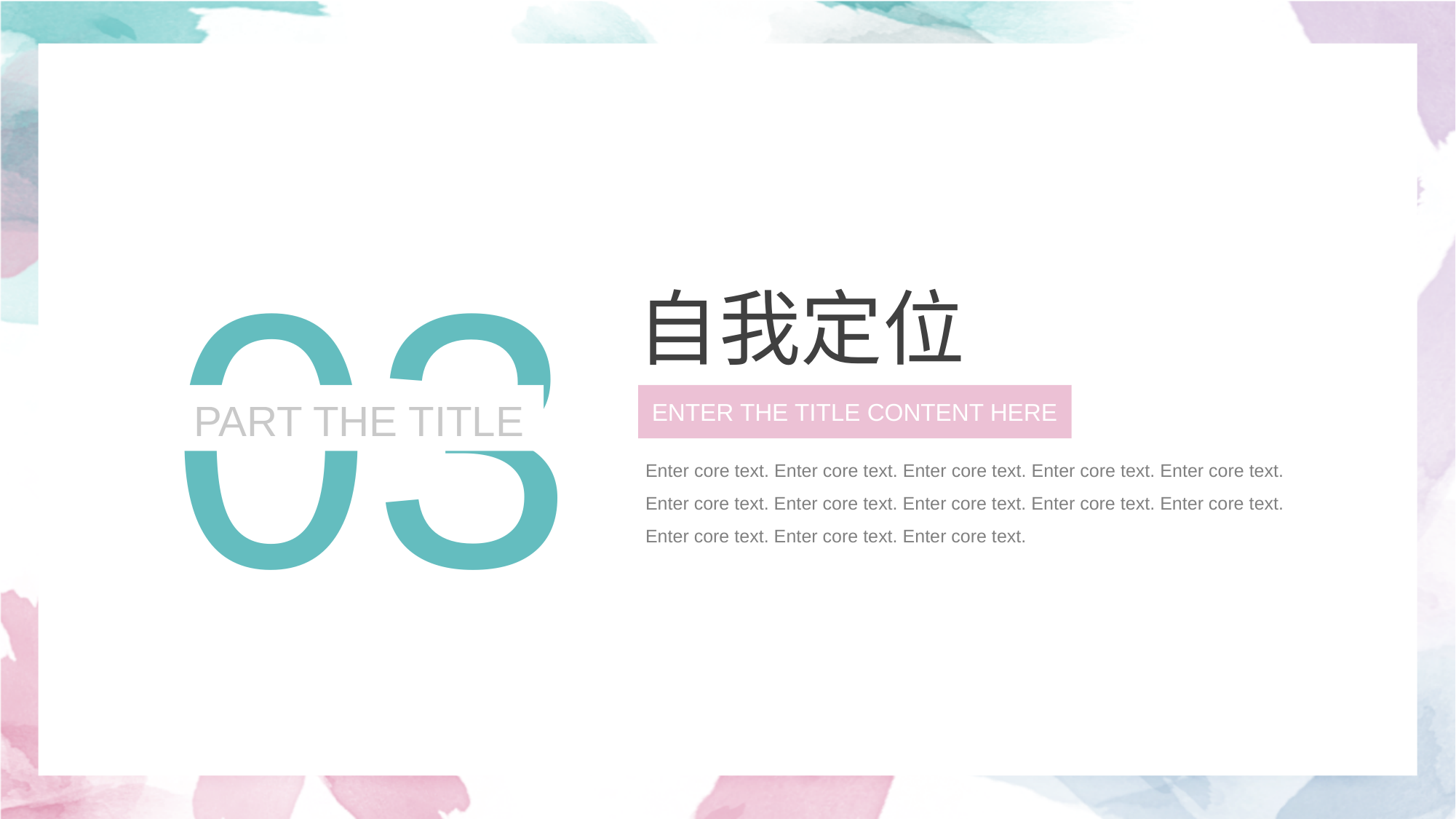

03
自我定位

ENTER THE TITLE CONTENT HERE
Enter core text. Enter core text. Enter core text. Enter core text. Enter core text.
Enter core text. Enter core text. Enter core text. Enter core text. Enter core text.
Enter core text. Enter core text. Enter core text.

PART THE TITLE